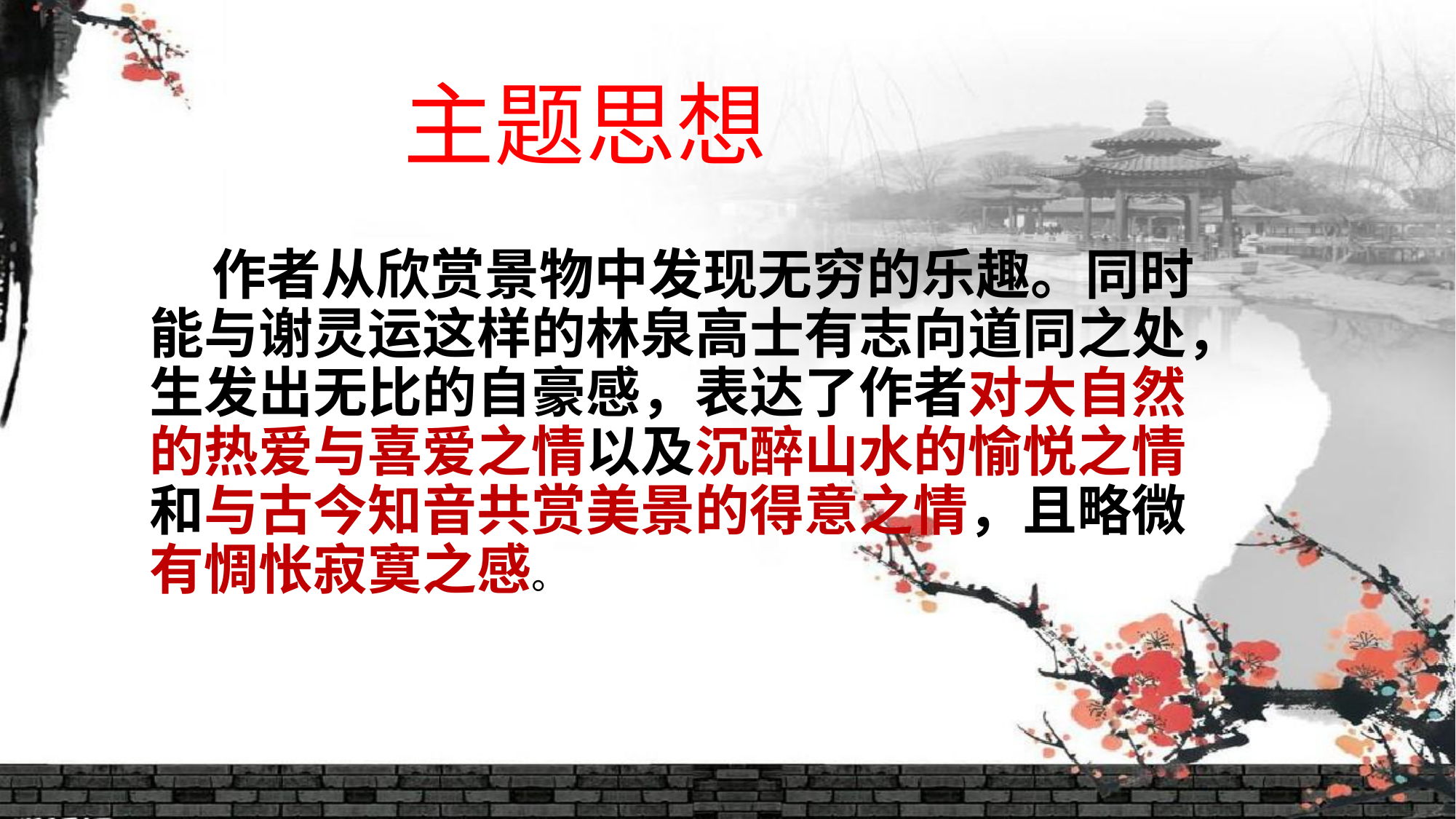

# 主题思想
    作者从欣赏景物中发现无穷的乐趣。同时能与谢灵运这样的林泉高士有志向道同之处，生发出无比的自豪感，表达了作者对大自然的热爱与喜爱之情以及沉醉山水的愉悦之情和与古今知音共赏美景的得意之情，且略微有惆怅寂寞之感。